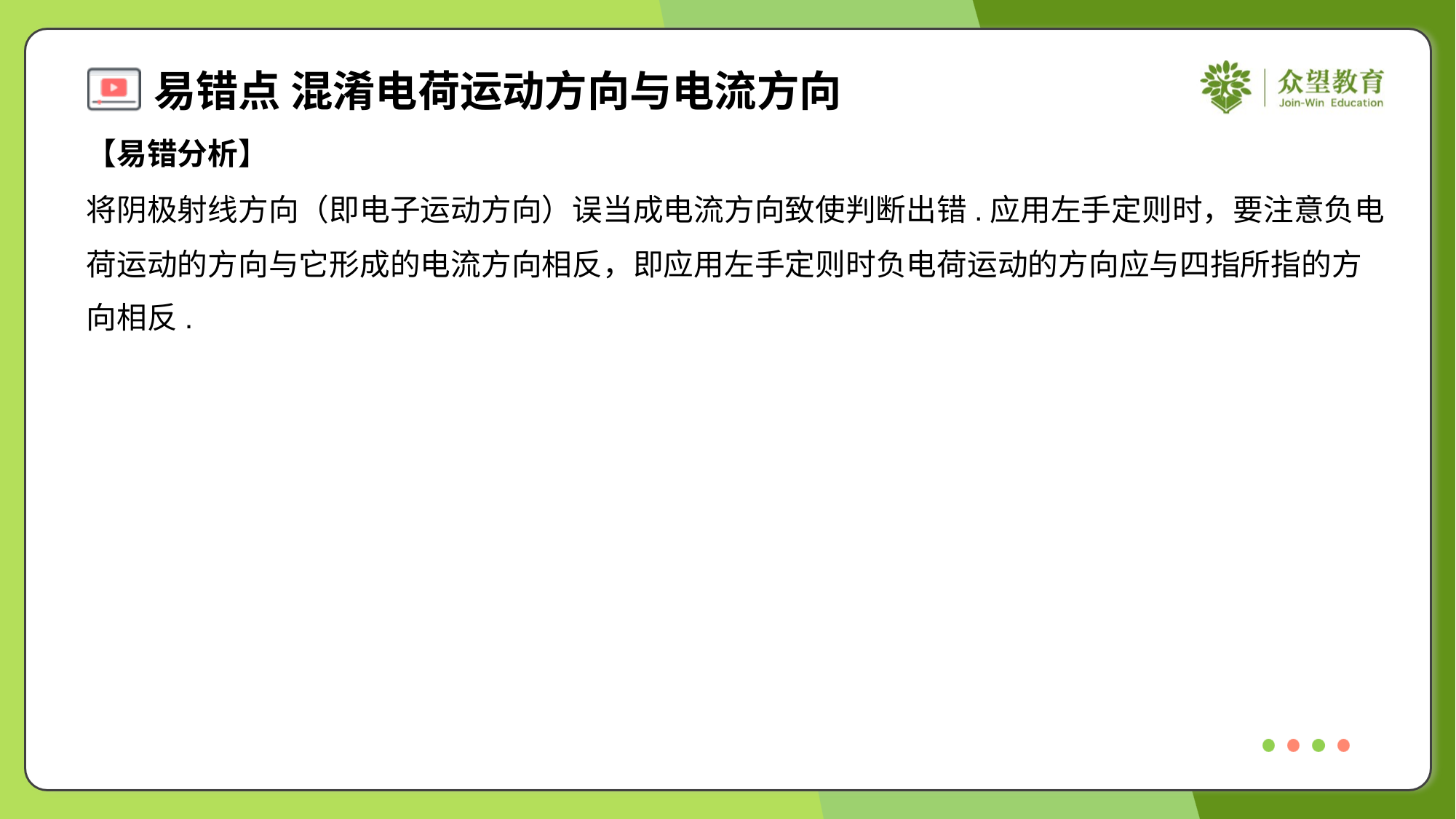

【易错分析】
将阴极射线方向（即电子运动方向）误当成电流方向致使判断出错.应用左手定则时，要注意负电
荷运动的方向与它形成的电流方向相反，即应用左手定则时负电荷运动的方向应与四指所指的方
向相反.